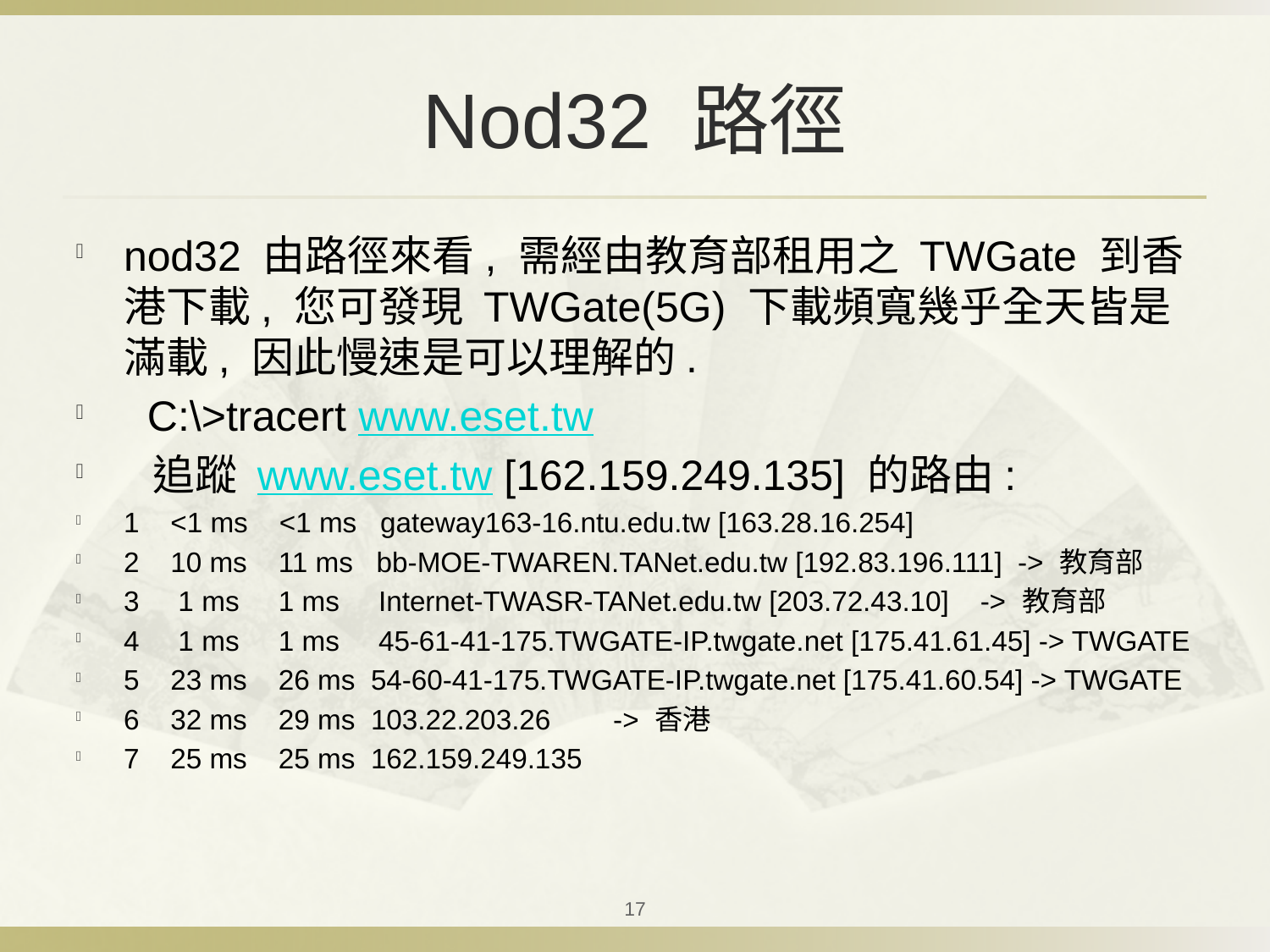

# Nod32 路徑
nod32 由路徑來看, 需經由教育部租用之 TWGate 到香港下載, 您可發現 TWGate(5G) 下載頻寬幾乎全天皆是滿載, 因此慢速是可以理解的.
  C:\>tracert www.eset.tw
  追蹤 www.eset.tw [162.159.249.135] 的路由:
1    <1 ms    <1 ms   gateway163-16.ntu.edu.tw [163.28.16.254]
2    10 ms    11 ms   bb-MOE-TWAREN.TANet.edu.tw [192.83.196.111]  -> 教育部
3     1 ms     1 ms     Internet-TWASR-TANet.edu.tw [203.72.43.10]    -> 教育部
4     1 ms     1 ms     45-61-41-175.TWGATE-IP.twgate.net [175.41.61.45] -> TWGATE
5    23 ms    26 ms  54-60-41-175.TWGATE-IP.twgate.net [175.41.60.54] -> TWGATE
6    32 ms    29 ms  103.22.203.26        -> 香港
7    25 ms    25 ms  162.159.249.135

17